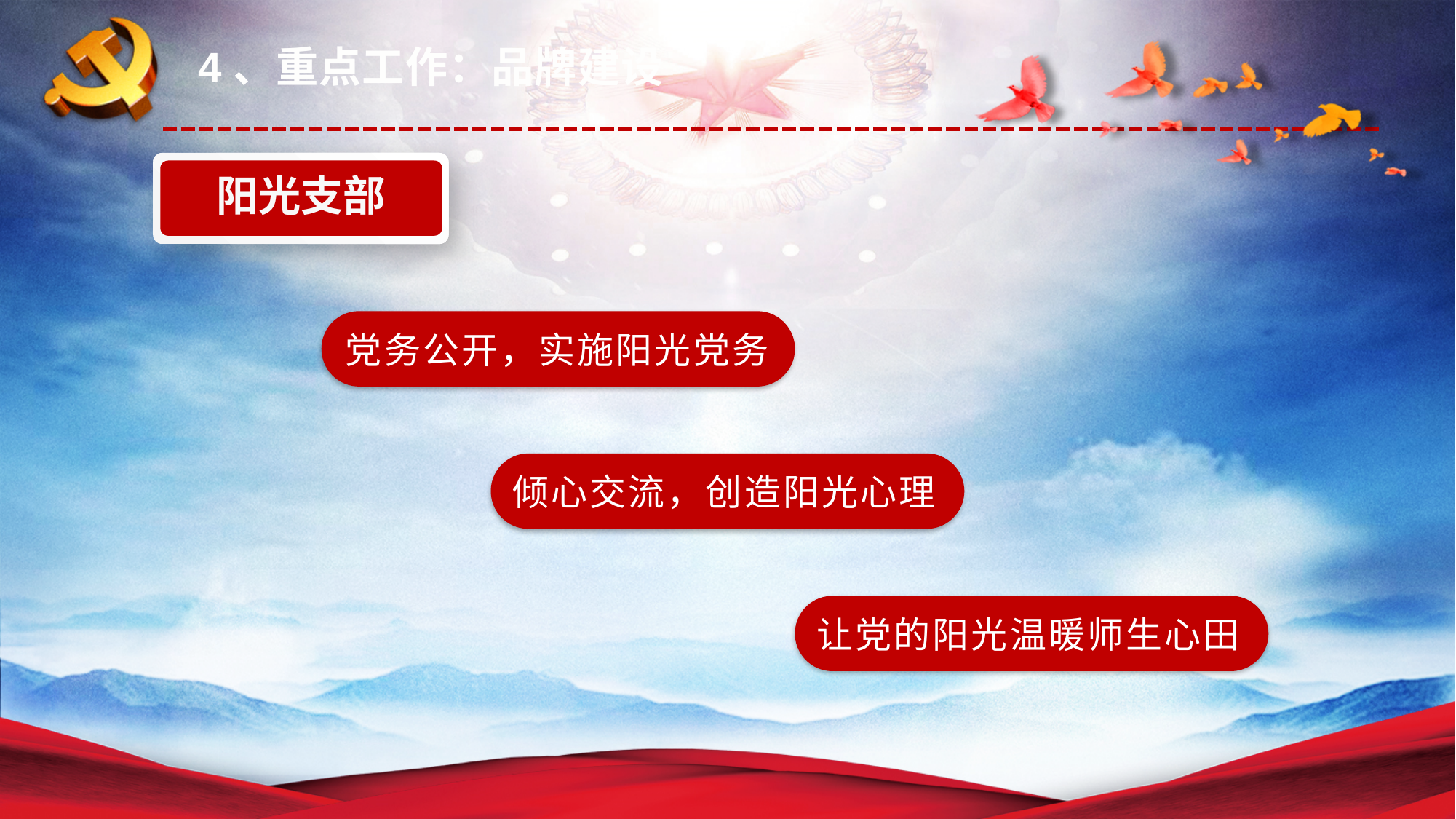

4、重点工作：品牌建设

阳光支部
党务公开，实施阳光党务
倾心交流，创造阳光心理
让党的阳光温暖师生心田